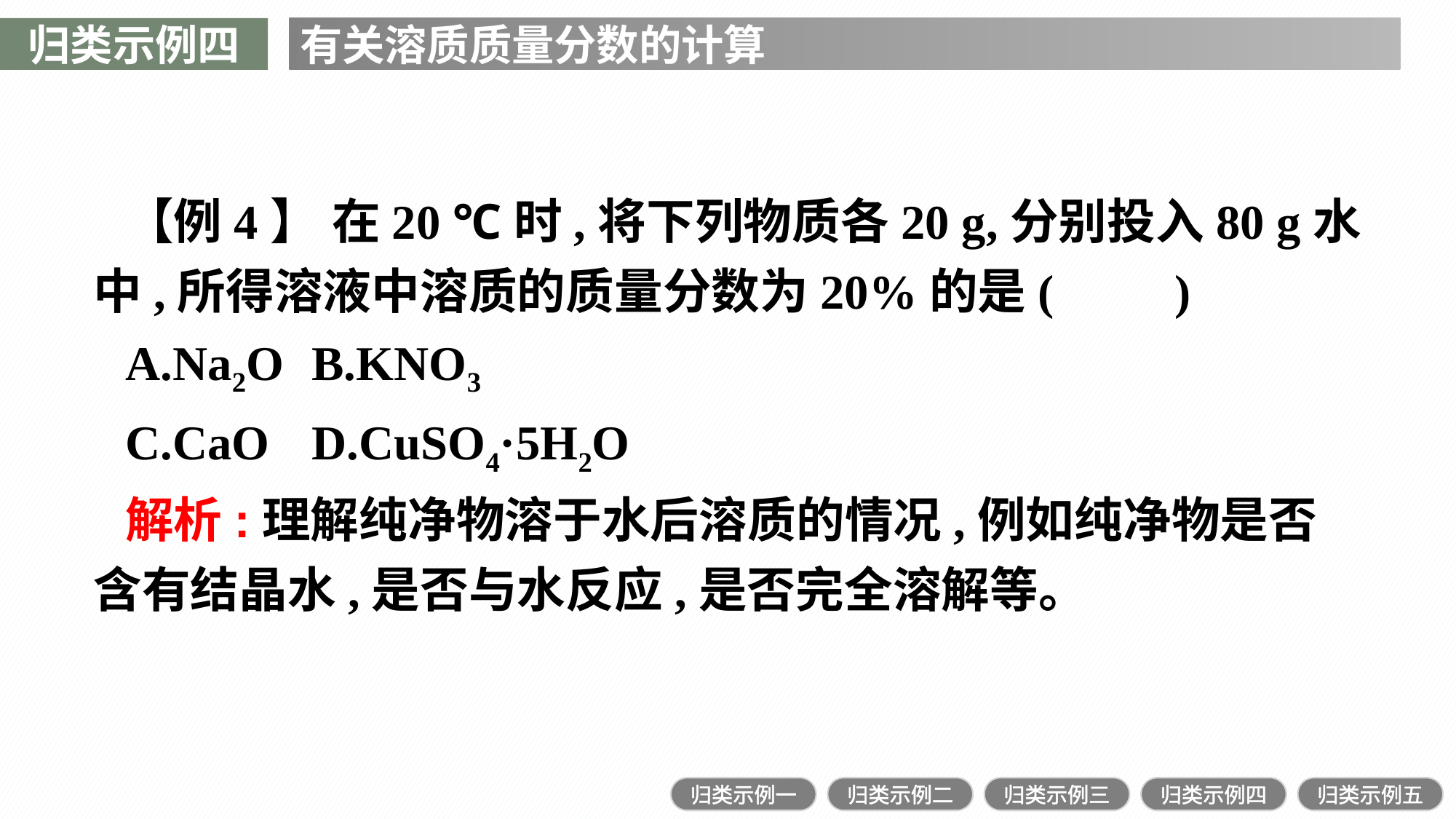

归类示例四
有关溶质质量分数的计算

【例4】 在20 ℃时,将下列物质各20 g,分别投入80 g水中,所得溶液中溶质的质量分数为20%的是(　　)
A.Na2O	B.KNO3
C.CaO	D.CuSO4·5H2O
解析:理解纯净物溶于水后溶质的情况,例如纯净物是否含有结晶水,是否与水反应,是否完全溶解等。